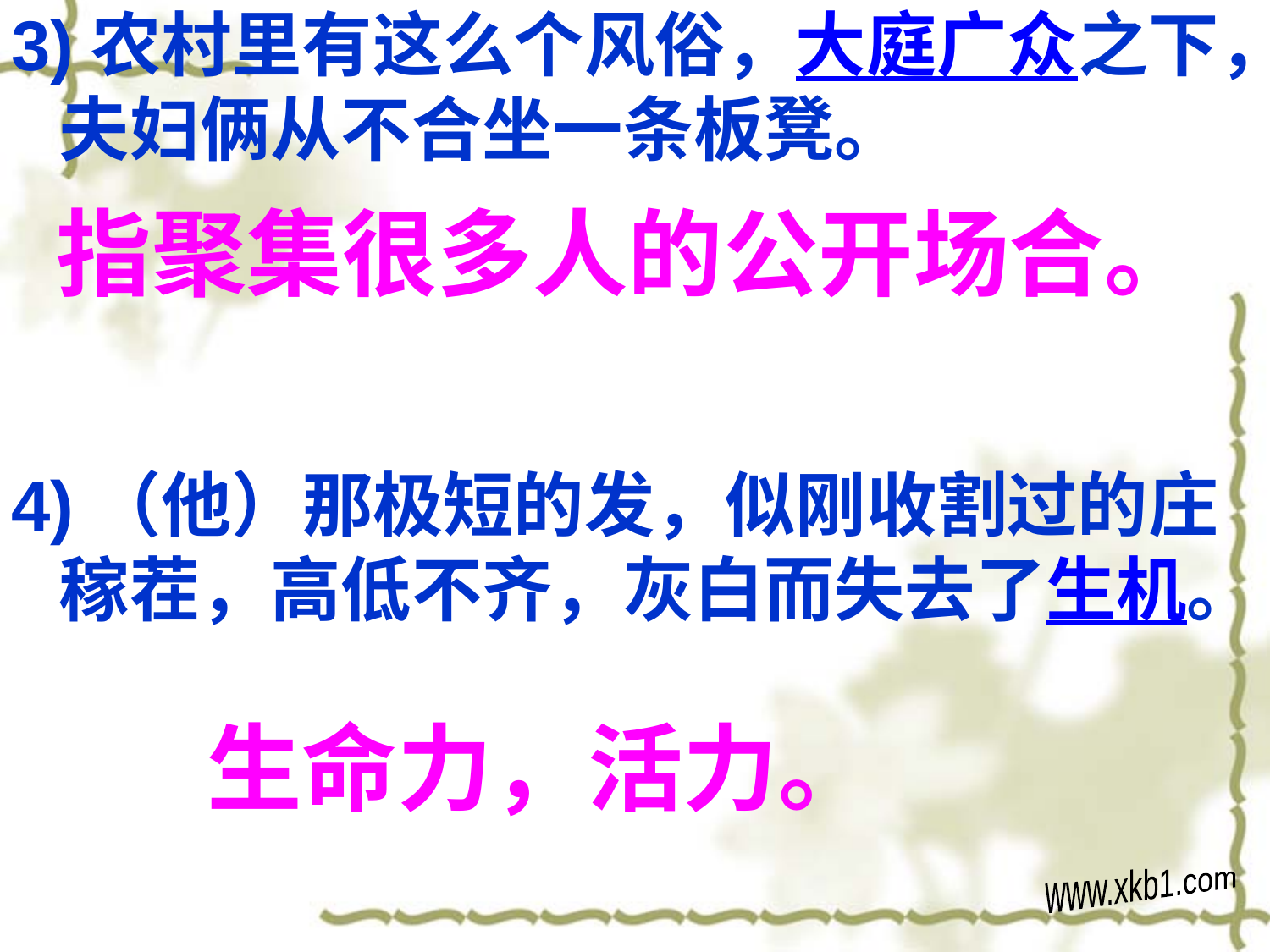

3)农村里有这么个风俗，大庭广众之下，夫妇俩从不合坐一条板凳。

4)（他）那极短的发，似刚收割过的庄稼茬，高低不齐，灰白而失去了生机。
指聚集很多人的公开场合。
        生命力，活力。
www.xkb1.com